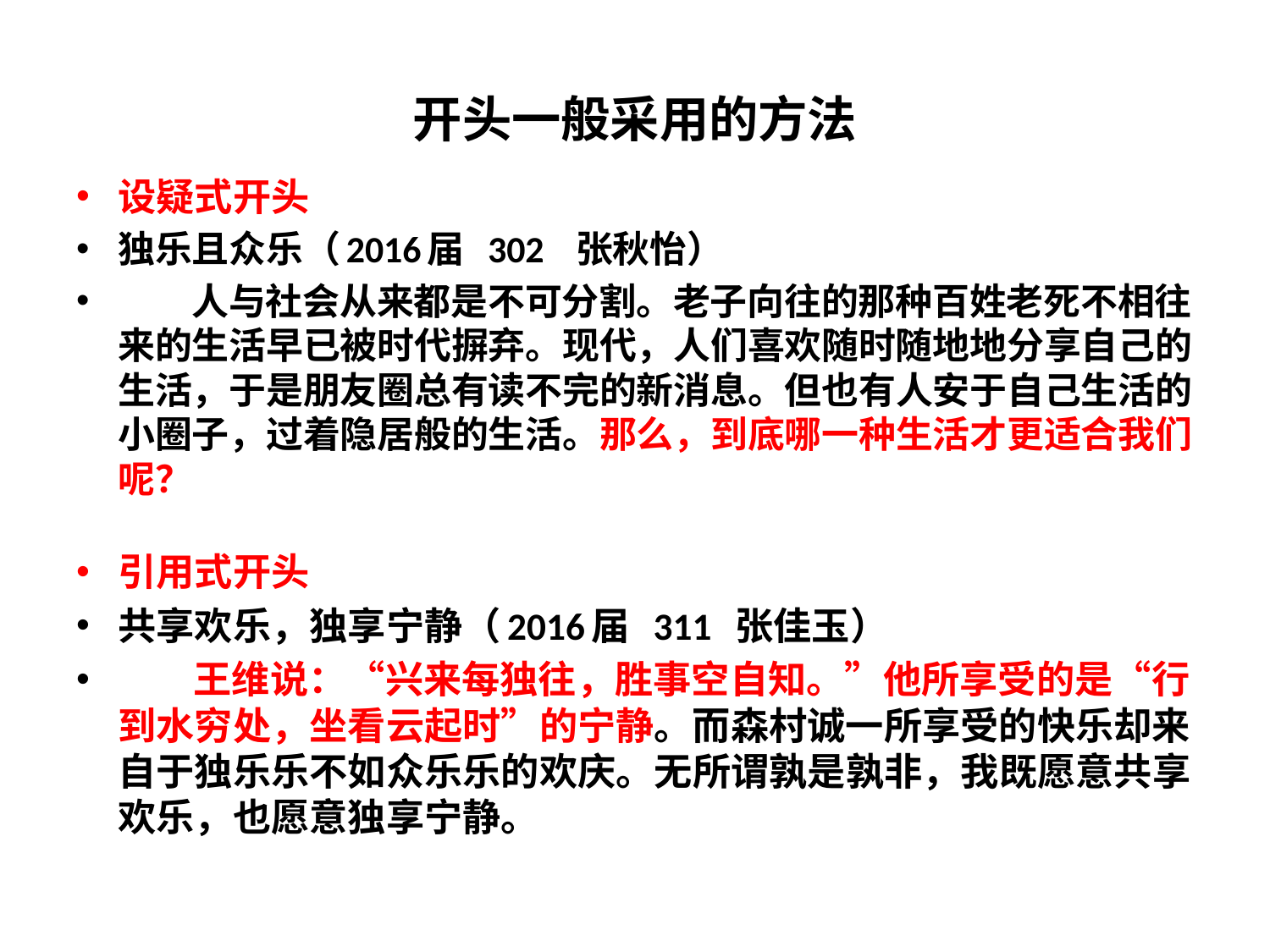

# 开头一般采用的方法
设疑式开头
独乐且众乐（2016届  302   张秋怡）
        人与社会从来都是不可分割。老子向往的那种百姓老死不相往来的生活早已被时代摒弃。现代，人们喜欢随时随地地分享自己的生活，于是朋友圈总有读不完的新消息。但也有人安于自己生活的小圈子，过着隐居般的生活。那么，到底哪一种生活才更适合我们呢？

引用式开头
共享欢乐，独享宁静（2016届  311  张佳玉）
        王维说：“兴来每独往，胜事空自知。”他所享受的是“行到水穷处，坐看云起时”的宁静。而森村诚一所享受的快乐却来自于独乐乐不如众乐乐的欢庆。无所谓孰是孰非，我既愿意共享欢乐，也愿意独享宁静。